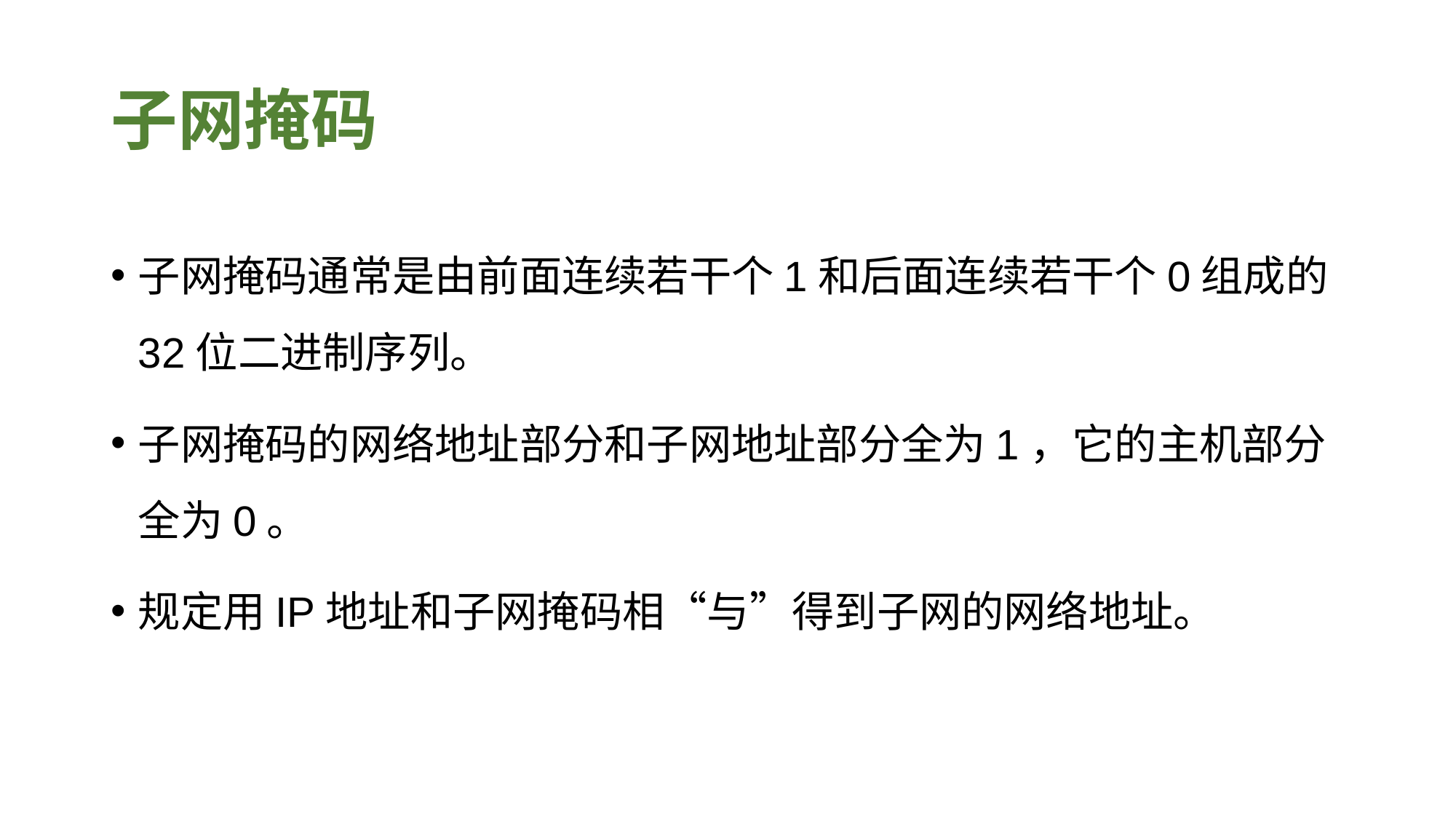

# 子网掩码
子网掩码通常是由前面连续若干个1和后面连续若干个0组成的32位二进制序列。
子网掩码的网络地址部分和子网地址部分全为1，它的主机部分全为0。
规定用IP地址和子网掩码相“与”得到子网的网络地址。